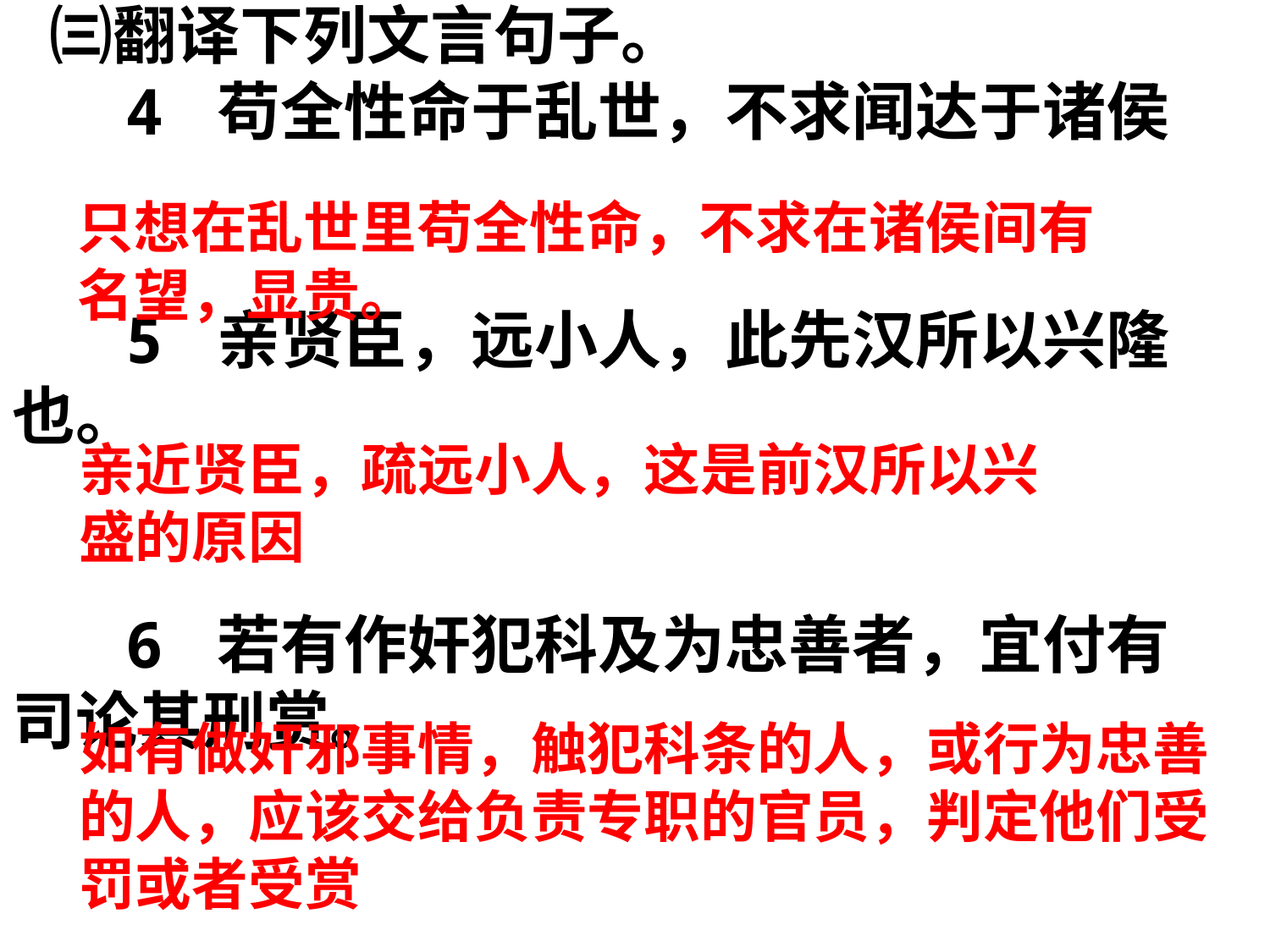

㈢翻译下列文言句子。
  4 苟全性命于乱世，不求闻达于诸侯

  5 亲贤臣，远小人，此先汉所以兴隆也。

  6 若有作奸犯科及为忠善者，宜付有司论其刑赏。

只想在乱世里苟全性命，不求在诸侯间有名望，显贵。

亲近贤臣，疏远小人，这是前汉所以兴盛的原因
如有做奸邪事情，触犯科条的人，或行为忠善的人，应该交给负责专职的官员，判定他们受罚或者受赏